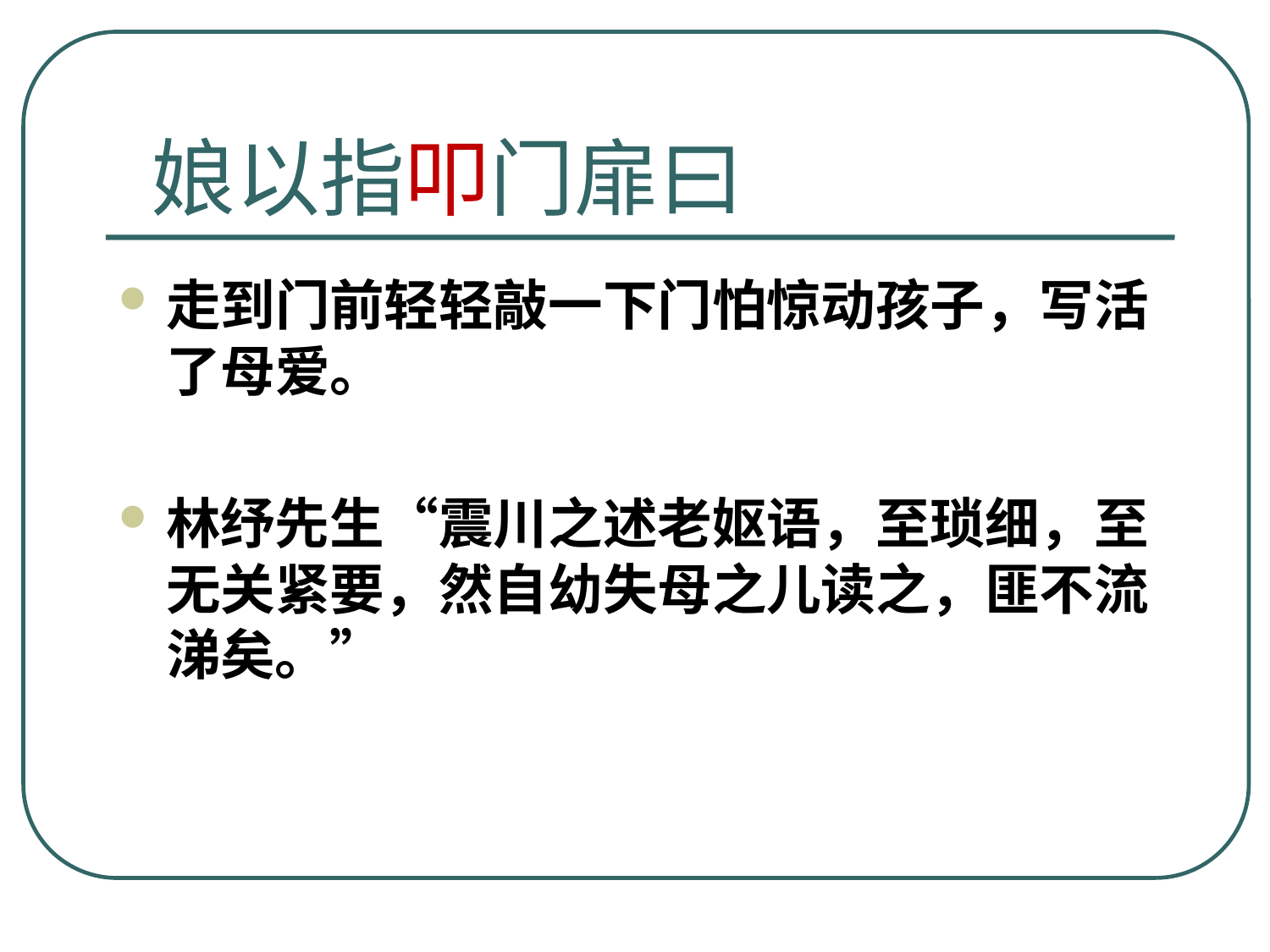

# 娘以指叩门扉曰
走到门前轻轻敲一下门怕惊动孩子，写活了母爱。

林纾先生“震川之述老妪语，至琐细，至无关紧要，然自幼失母之儿读之，匪不流涕矣。”